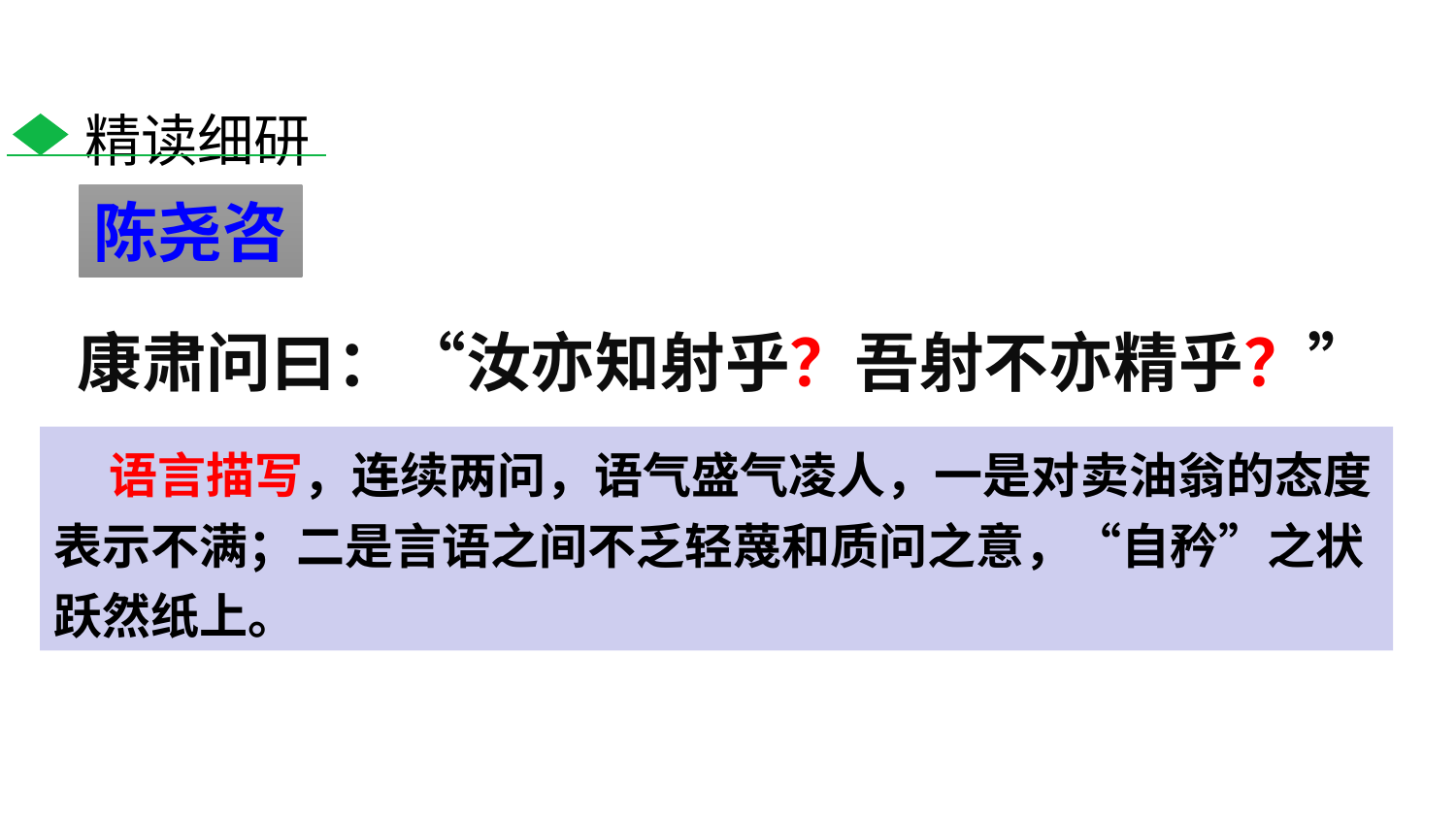

精读细研

陈尧咨
康肃问曰：“汝亦知射乎？吾射不亦精乎？”
    语言描写，连续两问，语气盛气凌人，一是对卖油翁的态度表示不满；二是言语之间不乏轻蔑和质问之意，“自矜”之状跃然纸上。